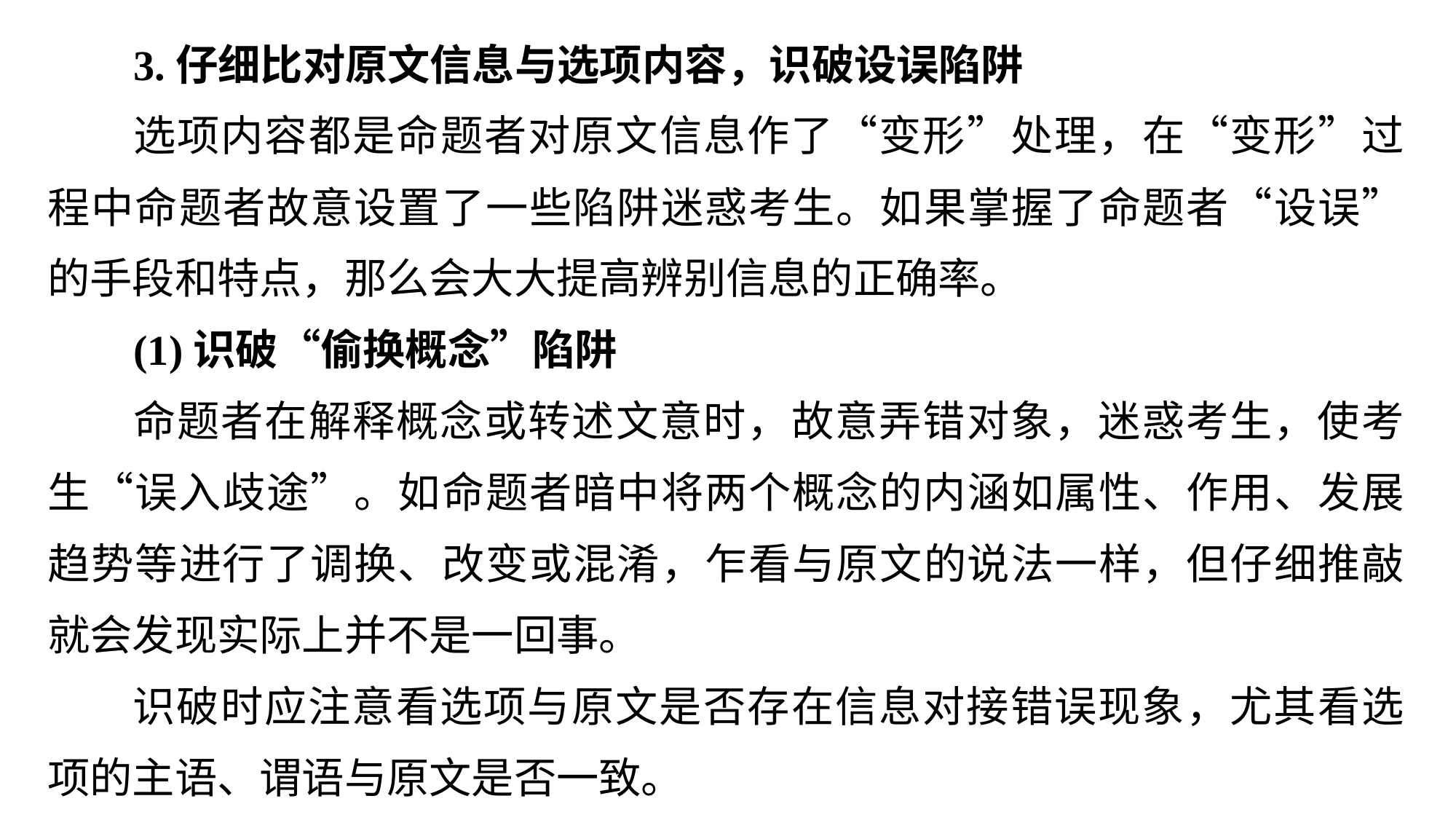

3.仔细比对原文信息与选项内容，识破设误陷阱
选项内容都是命题者对原文信息作了“变形”处理，在“变形”过程中命题者故意设置了一些陷阱迷惑考生。如果掌握了命题者“设误”的手段和特点，那么会大大提高辨别信息的正确率。
(1)识破“偷换概念”陷阱
命题者在解释概念或转述文意时，故意弄错对象，迷惑考生，使考生“误入歧途”。如命题者暗中将两个概念的内涵如属性、作用、发展趋势等进行了调换、改变或混淆，乍看与原文的说法一样，但仔细推敲就会发现实际上并不是一回事。
识破时应注意看选项与原文是否存在信息对接错误现象，尤其看选项的主语、谓语与原文是否一致。